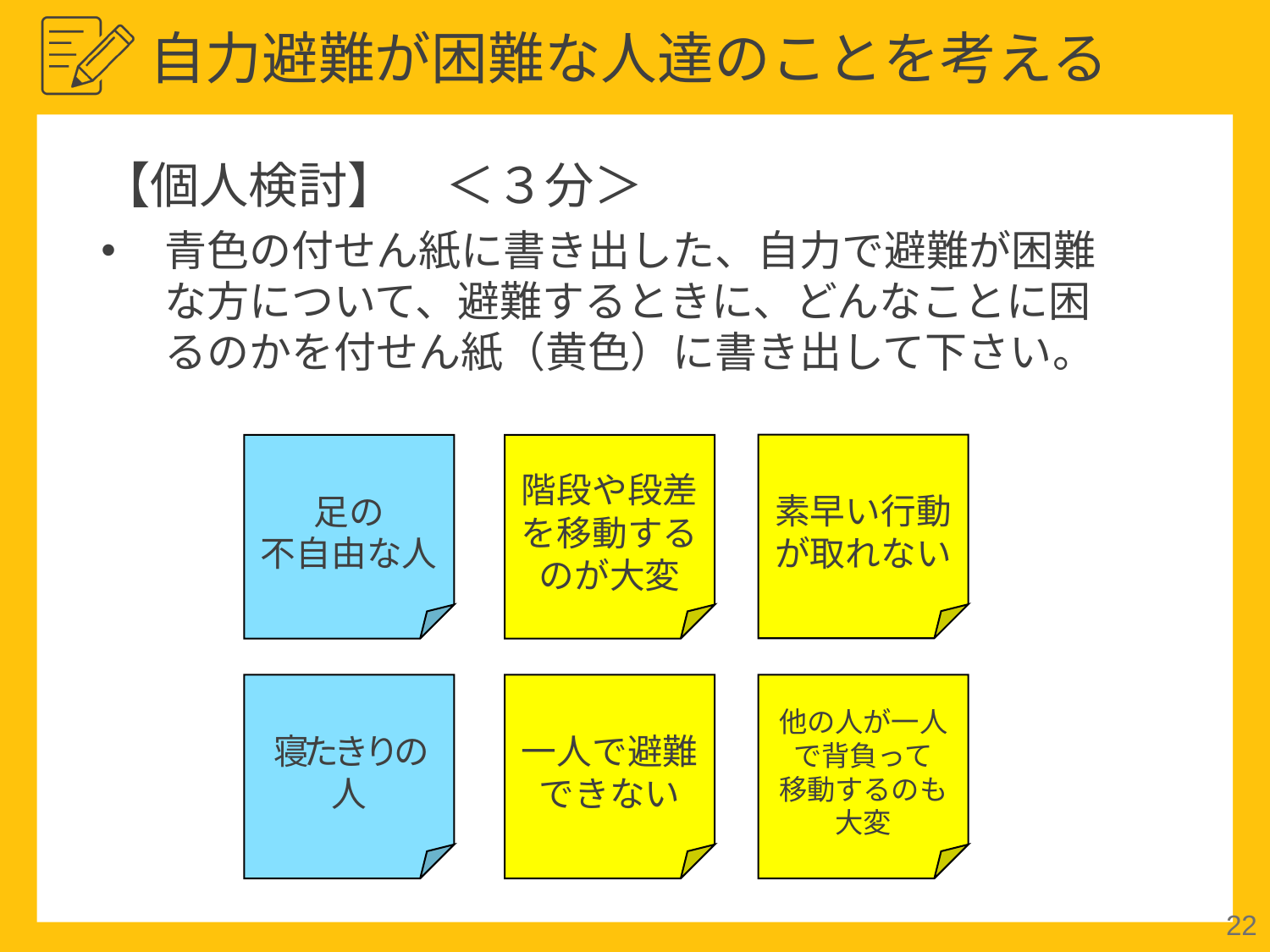

自力避難が困難な人達のことを考える
【個人検討】　＜３分＞
青色の付せん紙に書き出した、自力で避難が困難な方について、避難するときに、どんなことに困るのかを付せん紙（黄色）に書き出して下さい。
素早い行動が取れない
足の
不自由な人
階段や段差を移動するのが大変
寝たきりの人
一人で避難できない
他の人が一人で背負って
移動するのも大変
22